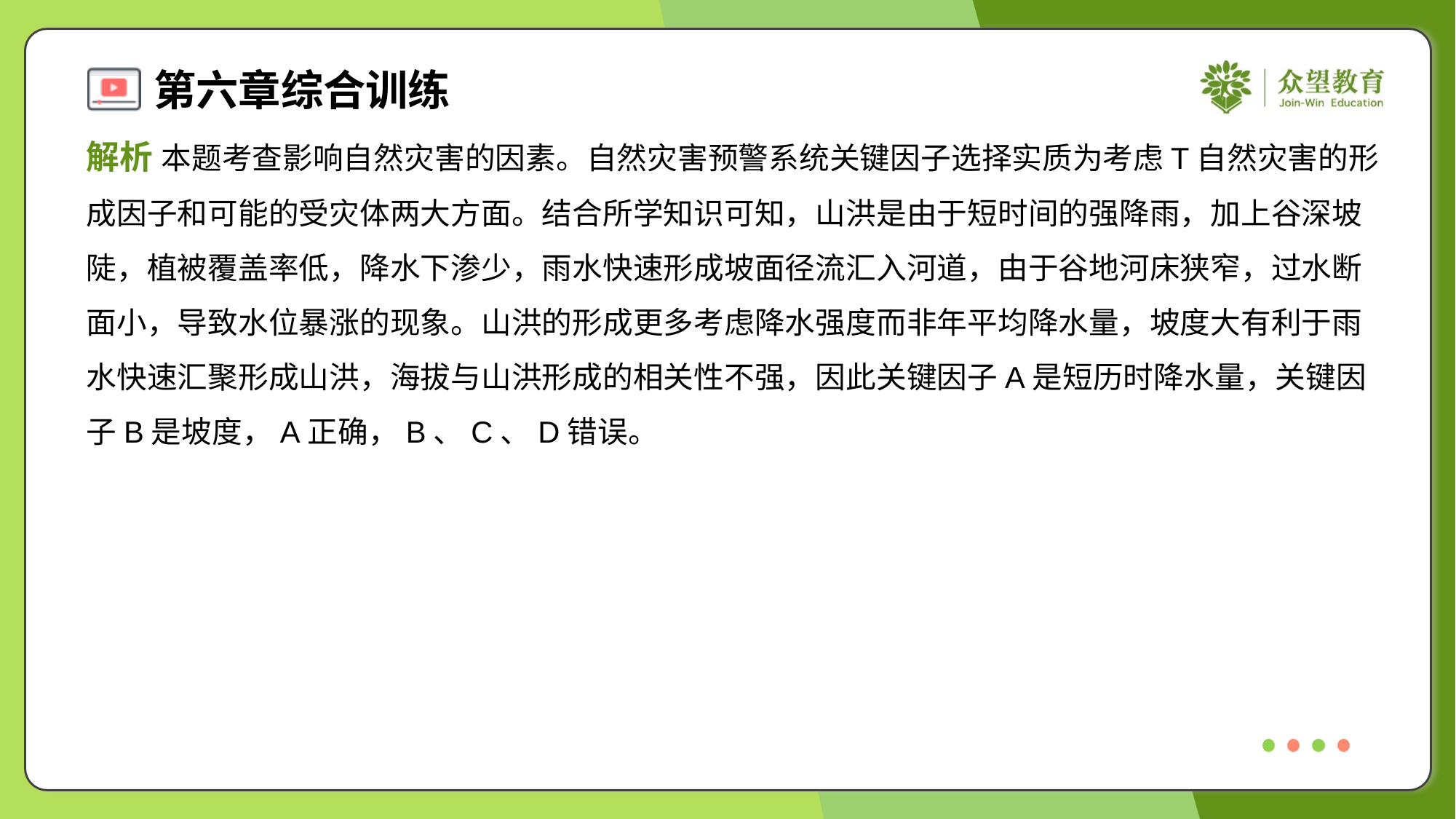

解析 本题考查影响自然灾害的因素。自然灾害预警系统关键因子选择实质为考虑T自然灾害的形
成因子和可能的受灾体两大方面。结合所学知识可知，山洪是由于短时间的强降雨，加上谷深坡
陡，植被覆盖率低，降水下渗少，雨水快速形成坡面径流汇入河道，由于谷地河床狭窄，过水断
面小，导致水位暴涨的现象。山洪的形成更多考虑降水强度而非年平均降水量，坡度大有利于雨
水快速汇聚形成山洪，海拔与山洪形成的相关性不强，因此关键因子A是短历时降水量，关键因
子B是坡度，A正确，B、C、D错误。